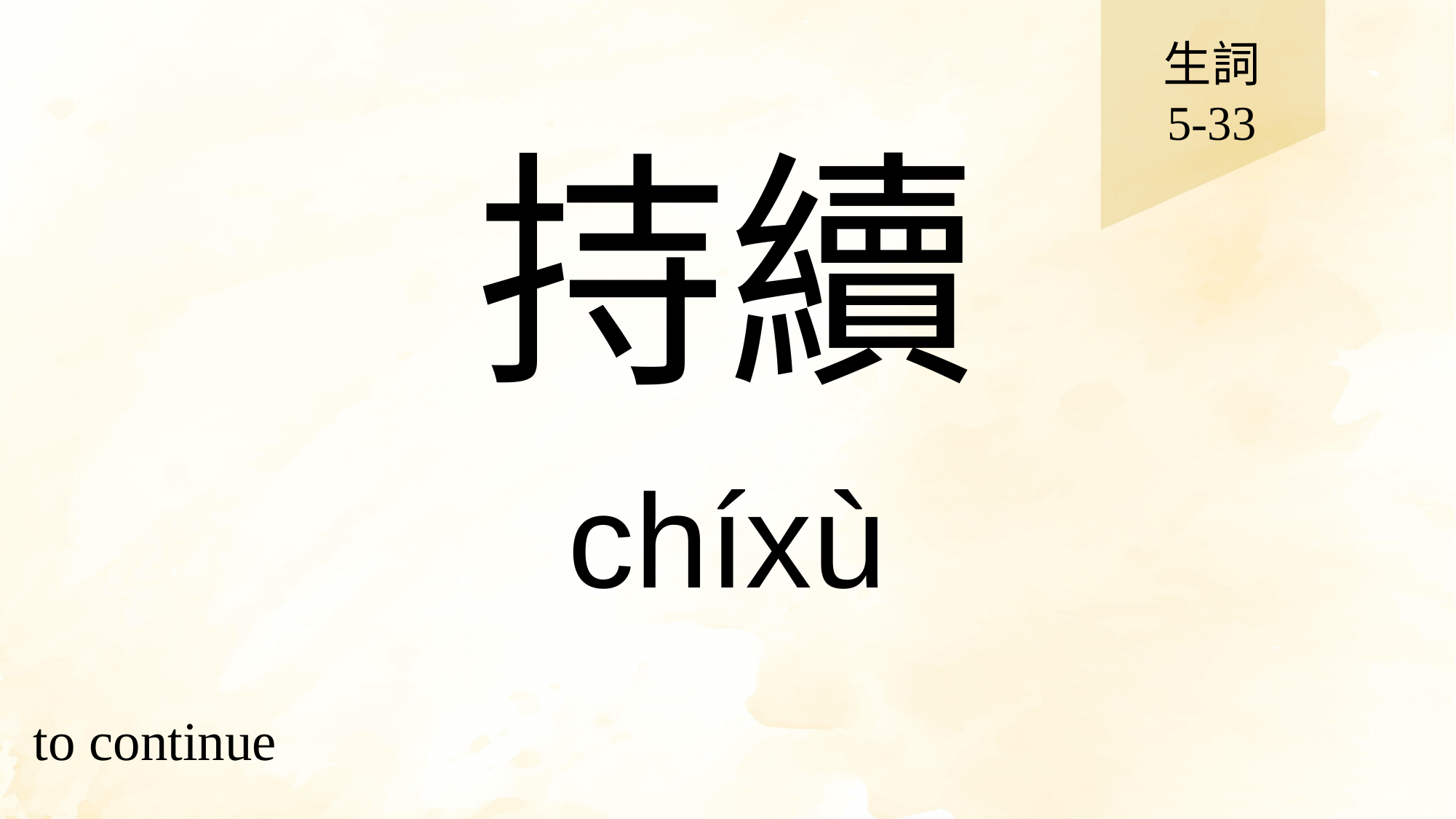

生詞
5-33
# 持續
chíxù
to continue